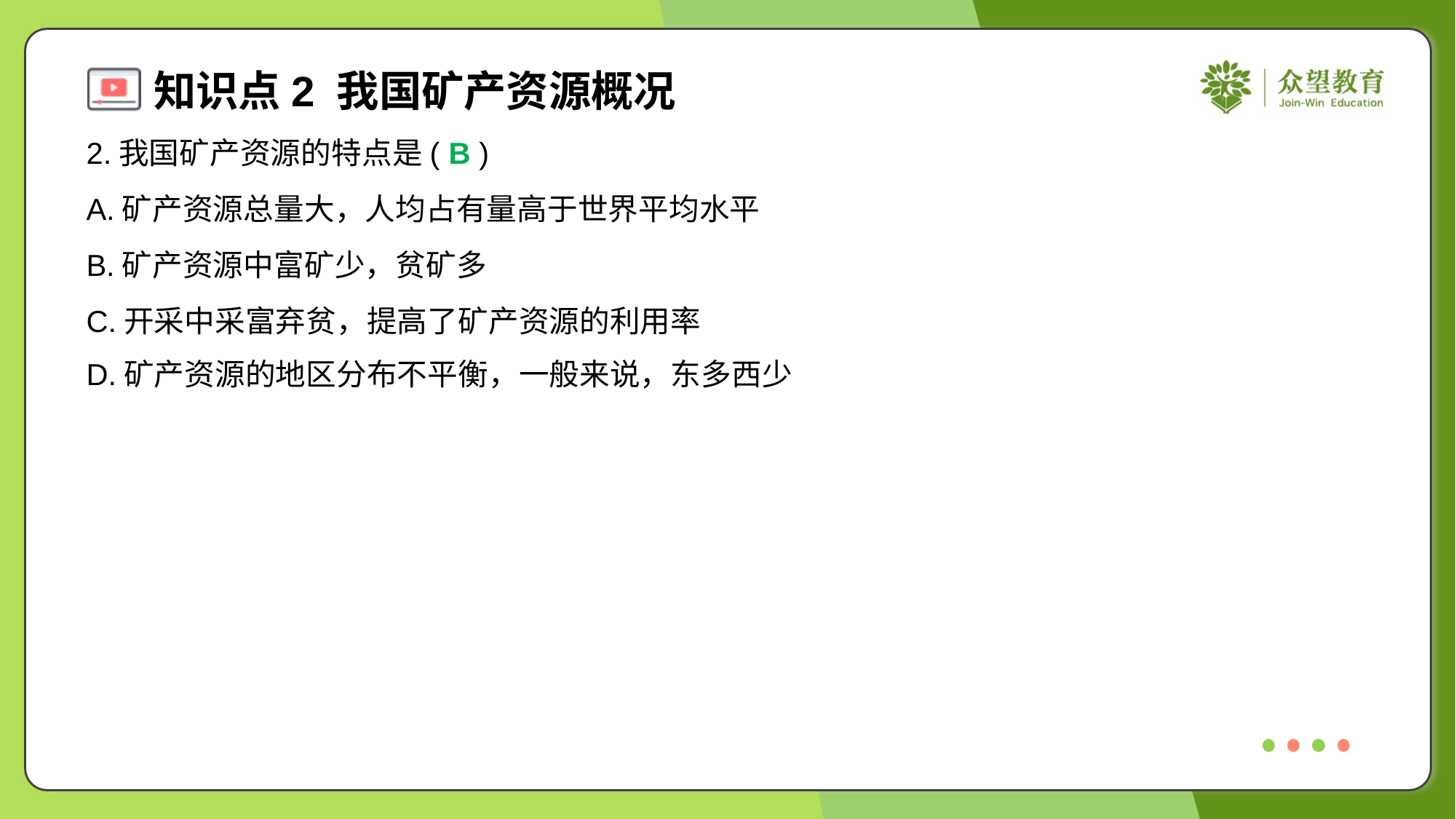

2.我国矿产资源的特点是(     )
B
A.矿产资源总量大，人均占有量高于世界平均水平
B.矿产资源中富矿少，贫矿多
C.开采中采富弃贫，提高了矿产资源的利用率
D.矿产资源的地区分布不平衡，一般来说，东多西少